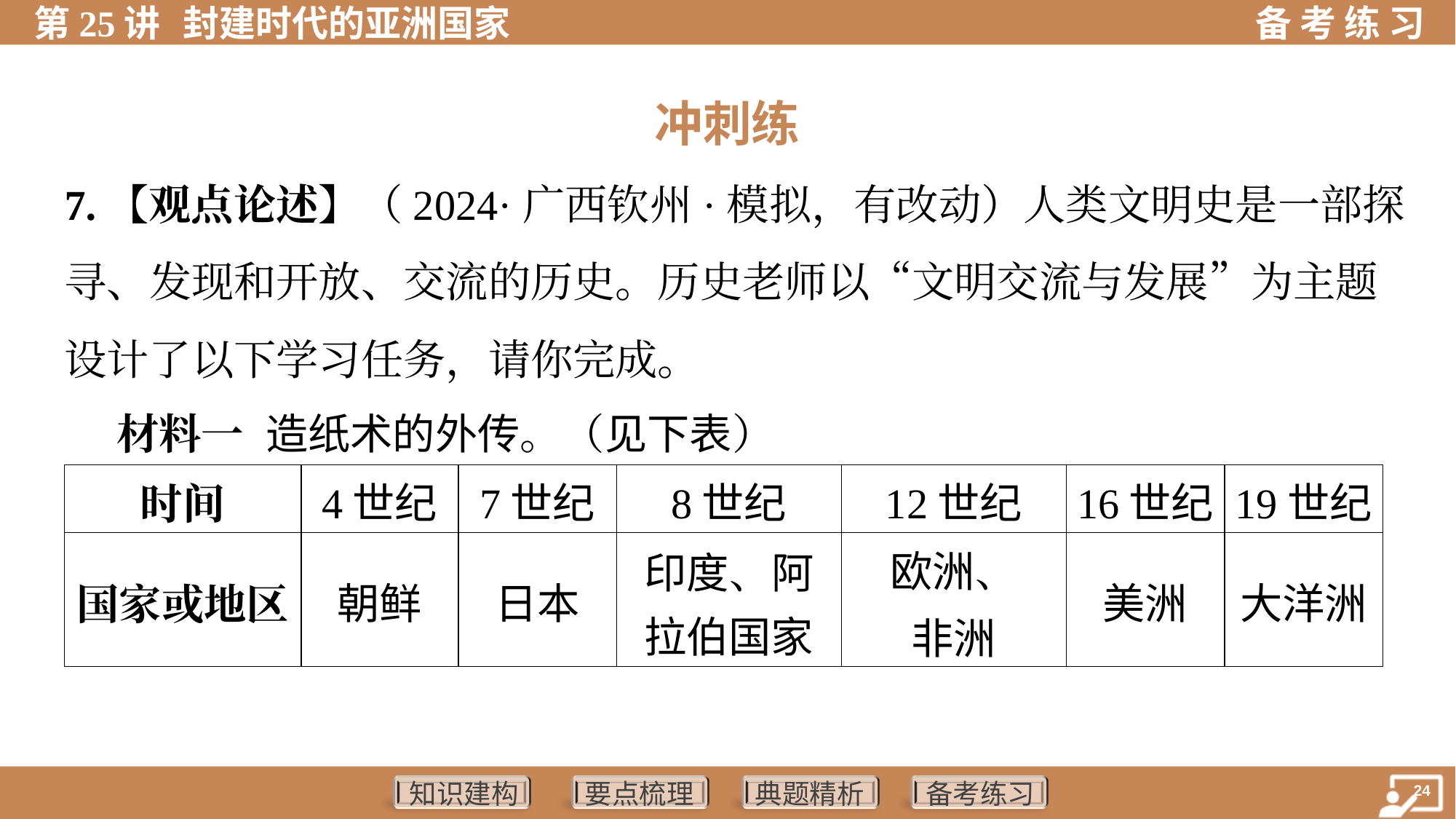

冲刺练
7.【观点论述】（2024·广西钦州·模拟，有改动）人类文明史是一部探
寻、发现和开放、交流的历史。历史老师以“文明交流与发展”为主题
设计了以下学习任务，请你完成。
    材料一  造纸术的外传。（见下表）
| 时间 | 4世纪 | 7世纪 | 8世纪 | 12世纪 | 16世纪 | 19世纪 |
| --- | --- | --- | --- | --- | --- | --- |
| 国家或地区 | 朝鲜 | 日本 | 印度、阿 拉伯国家 | 欧洲、 非洲 | 美洲 | 大洋洲 |